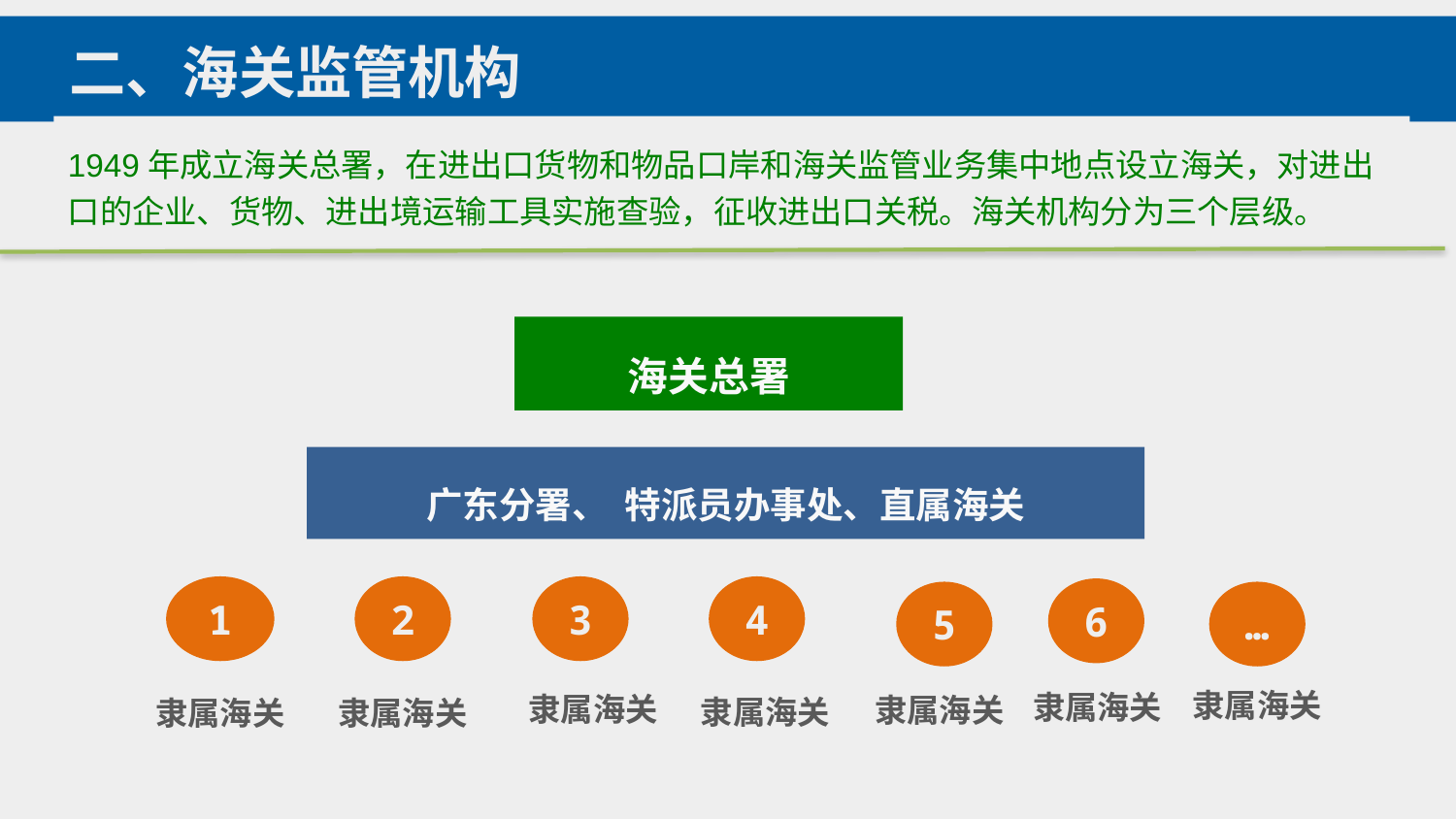

二、海关监管机构
1949年成立海关总署，在进出口货物和物品口岸和海关监管业务集中地点设立海关，对进出口的企业、货物、进出境运输工具实施查验，征收进出口关税。海关机构分为三个层级。
海关总署
广东分署、  特派员办事处、直属海关
1
2
3
4
6
5
…
隶属海关
隶属海关
隶属海关
隶属海关
隶属海关
隶属海关
隶属海关